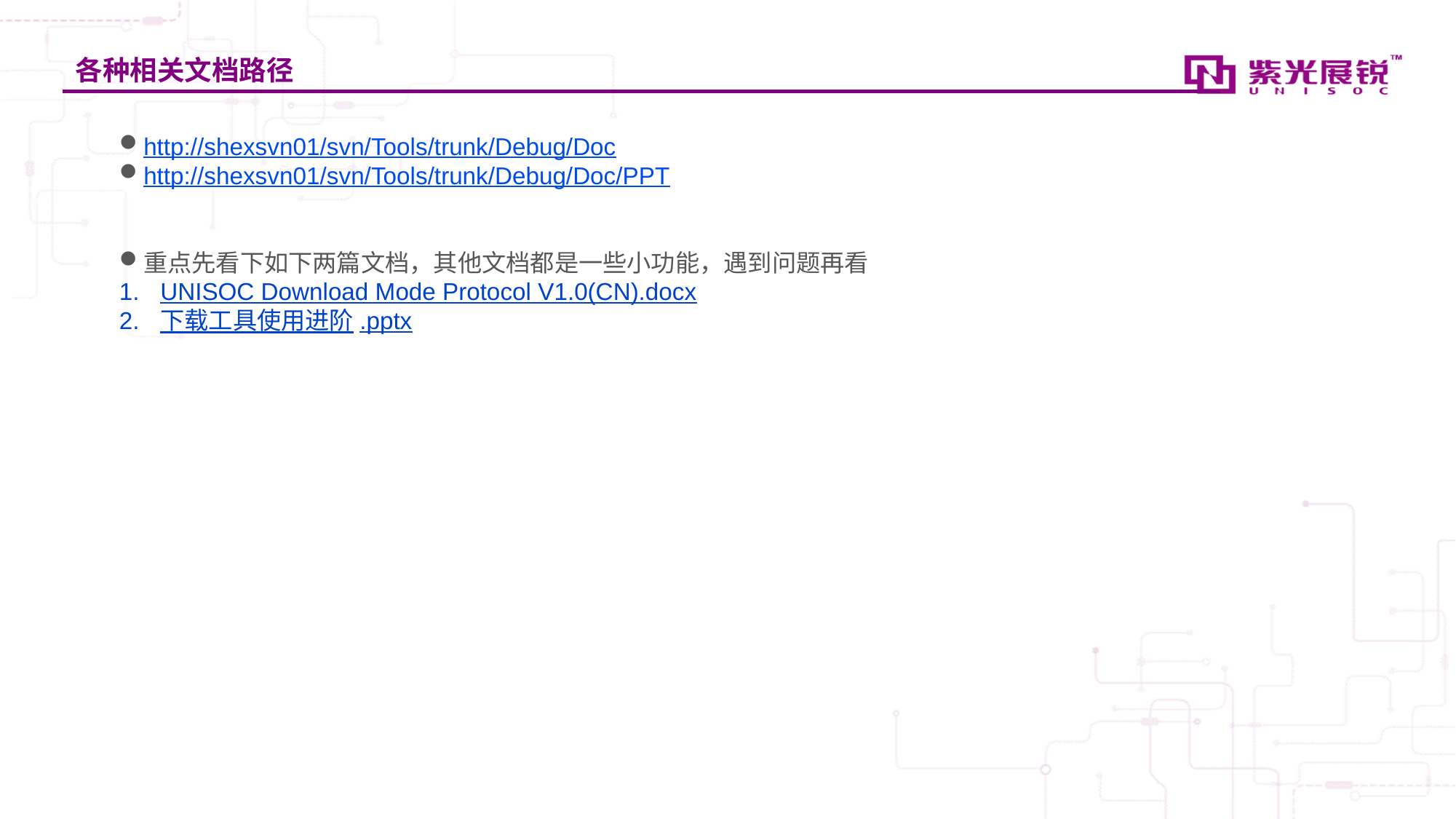

# 各种相关文档路径
http://shexsvn01/svn/Tools/trunk/Debug/Doc
http://shexsvn01/svn/Tools/trunk/Debug/Doc/PPT

重点先看下如下两篇文档，其他文档都是一些小功能，遇到问题再看
UNISOC Download Mode Protocol V1.0(CN).docx
下载工具使用进阶.pptx